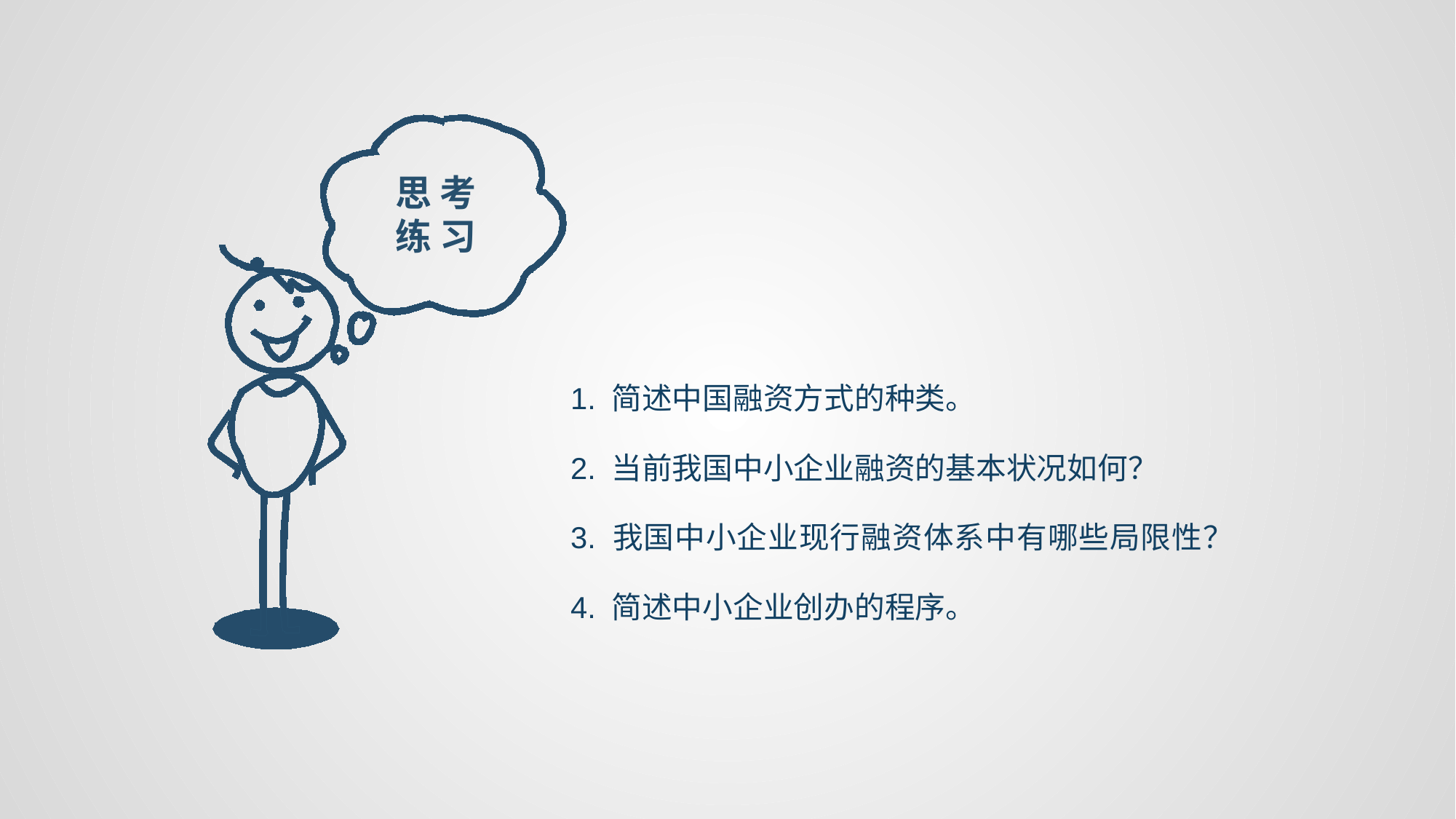

思 考练 习
1. 简述中国融资方式的种类。
2. 当前我国中小企业融资的基本状况如何？
3. 我国中小企业现行融资体系中有哪些局限性？
4. 简述中小企业创办的程序。